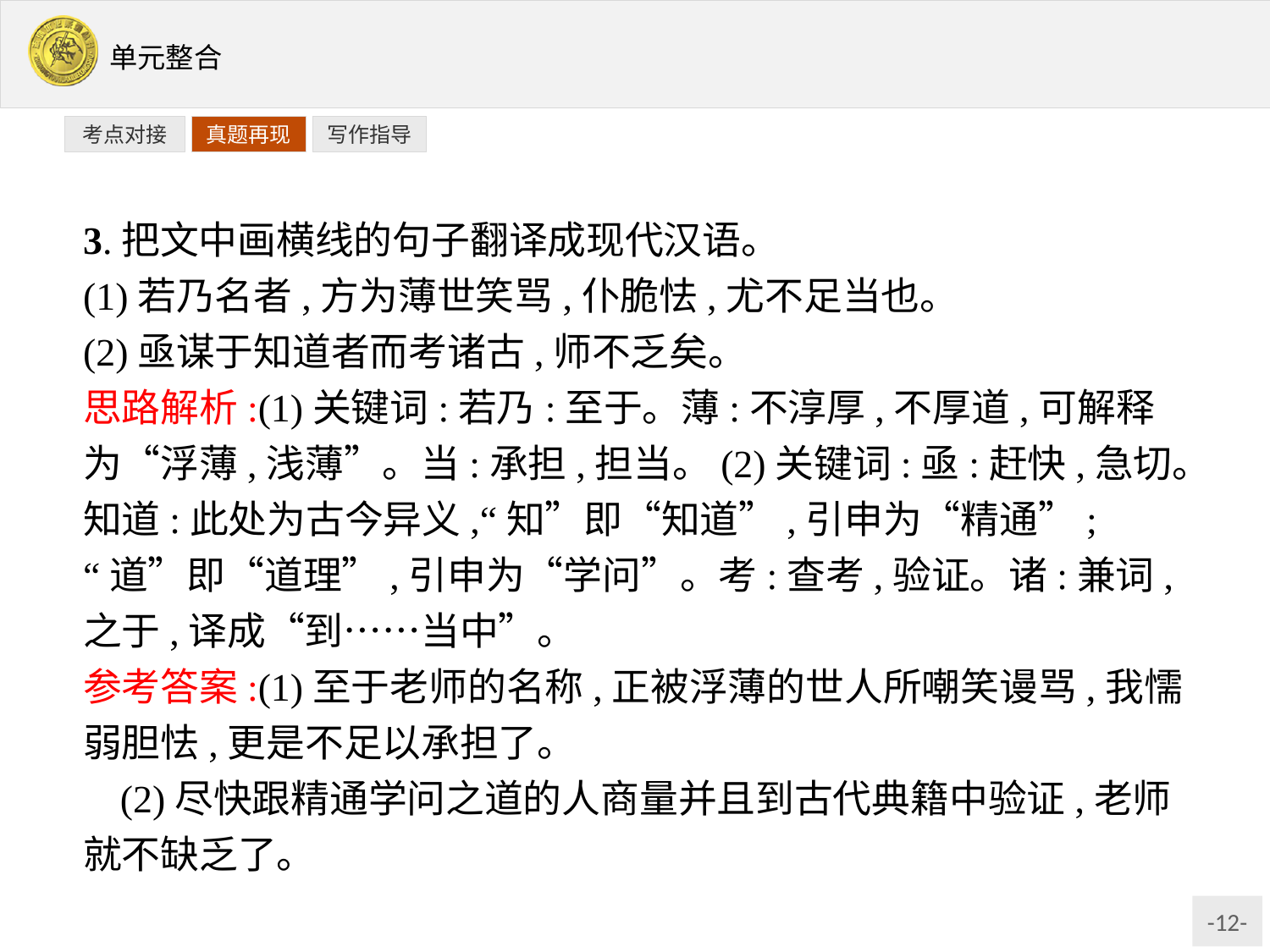

写作指导
考点对接
真题再现
3.把文中画横线的句子翻译成现代汉语。
(1)若乃名者,方为薄世笑骂,仆脆怯,尤不足当也。
(2)亟谋于知道者而考诸古,师不乏矣。
思路解析:(1)关键词:若乃:至于。薄:不淳厚,不厚道,可解释为“浮薄,浅薄”。当:承担,担当。(2)关键词:亟:赶快,急切。知道:此处为古今异义,“知”即“知道”,引申为“精通”;“道”即“道理”,引申为“学问”。考:查考,验证。诸:兼词,之于,译成“到……当中”。
参考答案:(1)至于老师的名称,正被浮薄的世人所嘲笑谩骂,我懦弱胆怯,更是不足以承担了。
(2)尽快跟精通学问之道的人商量并且到古代典籍中验证,老师就不缺乏了。